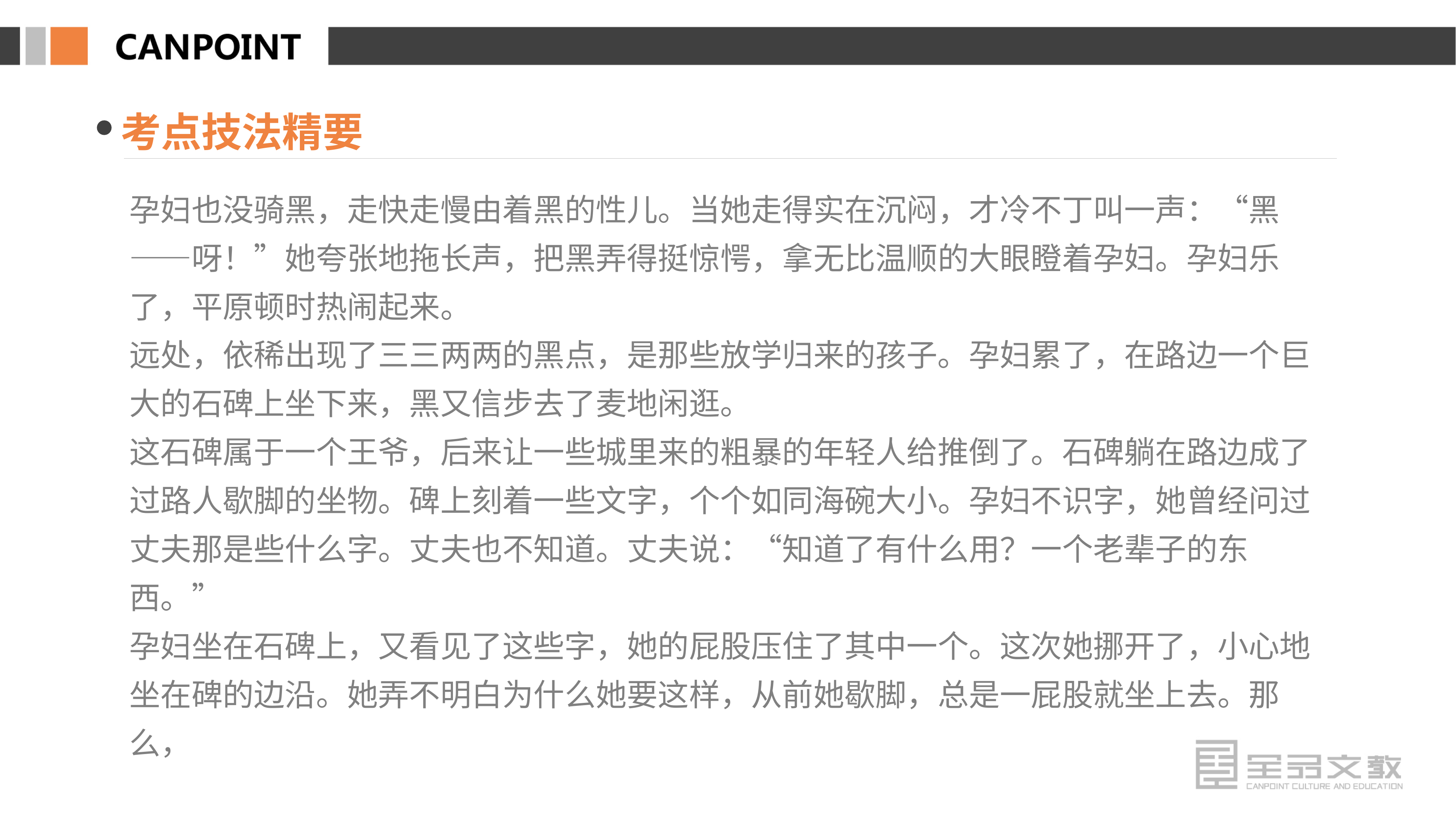

考点技法精要

孕妇也没骑黑，走快走慢由着黑的性儿。当她走得实在沉闷，才冷不丁叫一声：“黑——呀！”她夸张地拖长声，把黑弄得挺惊愕，拿无比温顺的大眼瞪着孕妇。孕妇乐了，平原顿时热闹起来。
远处，依稀出现了三三两两的黑点，是那些放学归来的孩子。孕妇累了，在路边一个巨大的石碑上坐下来，黑又信步去了麦地闲逛。
这石碑属于一个王爷，后来让一些城里来的粗暴的年轻人给推倒了。石碑躺在路边成了过路人歇脚的坐物。碑上刻着一些文字，个个如同海碗大小。孕妇不识字，她曾经问过丈夫那是些什么字。丈夫也不知道。丈夫说：“知道了有什么用？一个老辈子的东西。”
孕妇坐在石碑上，又看见了这些字，她的屁股压住了其中一个。这次她挪开了，小心地坐在碑的边沿。她弄不明白为什么她要这样，从前她歇脚，总是一屁股就坐上去。那么，